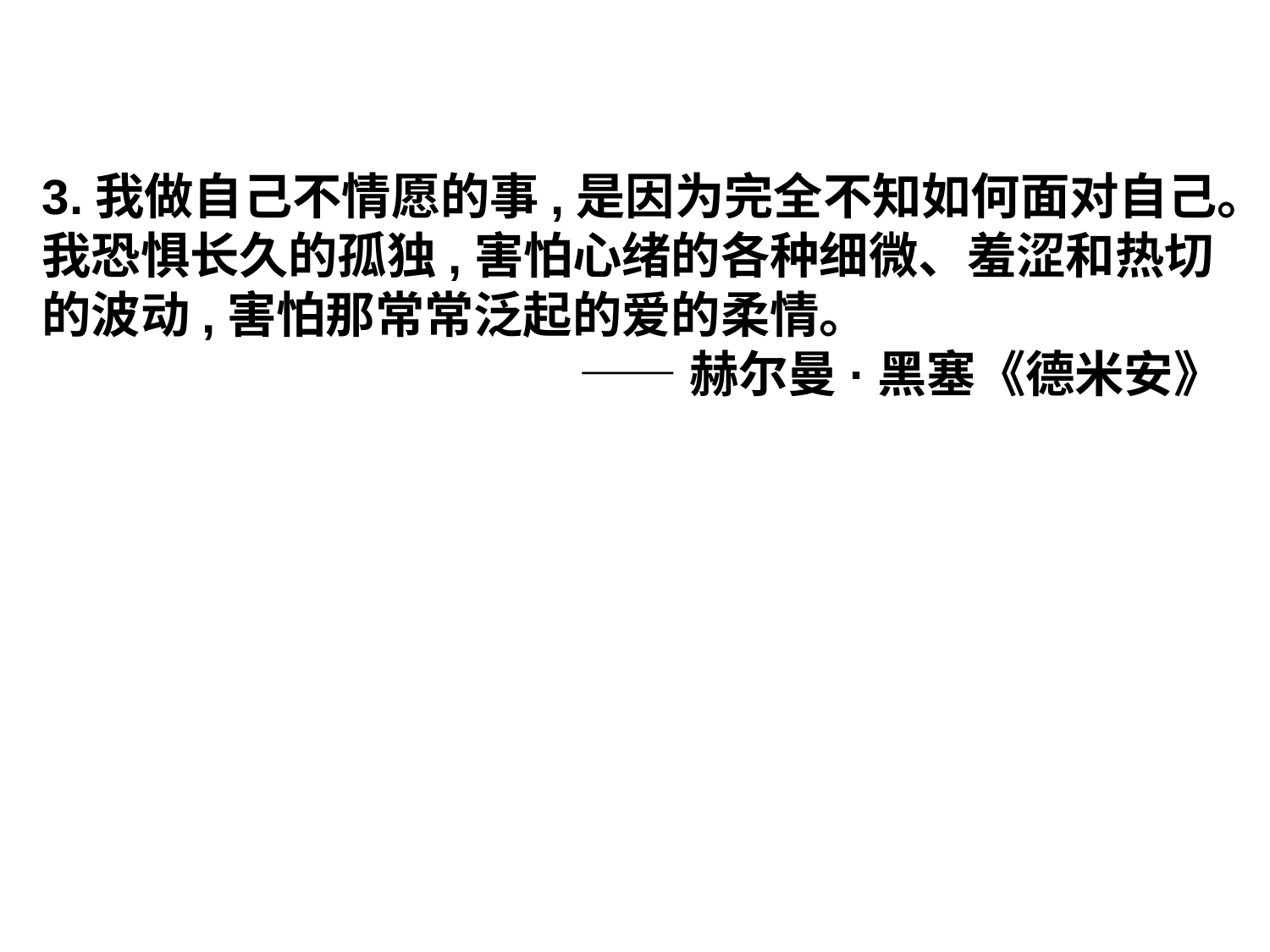

3.我做自己不情愿的事,是因为完全不知如何面对自己。我恐惧长久的孤独,害怕心绪的各种细微、羞涩和热切的波动,害怕那常常泛起的爱的柔情。
——赫尔曼·黑塞《德米安》